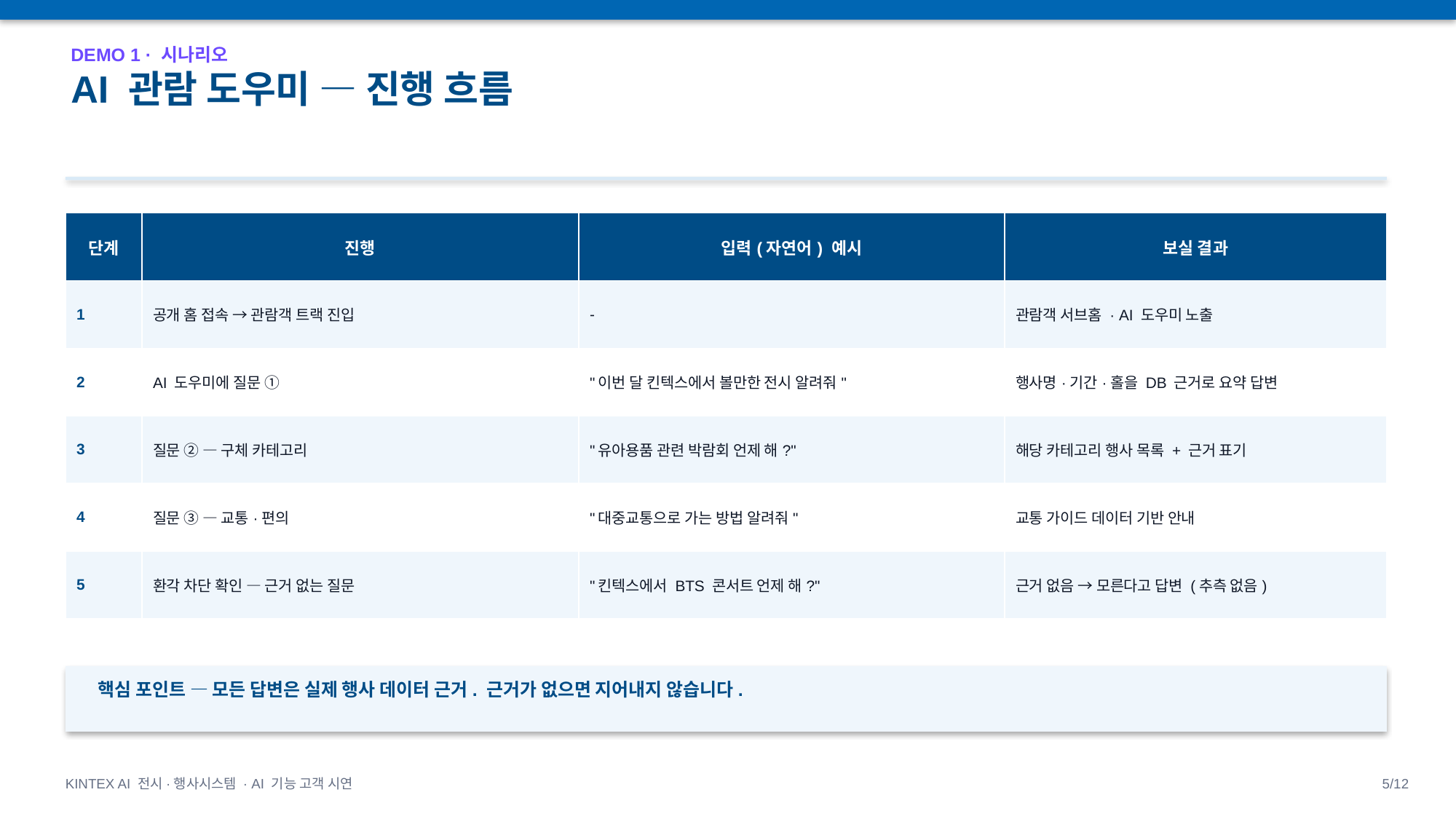

DEMO 1 · 시나리오
AI 관람 도우미 — 진행 흐름

| 단계 | 진행 | 입력(자연어) 예시 | 보실 결과 |
| --- | --- | --- | --- |
| 1 | 공개 홈 접속 → 관람객 트랙 진입 | - | 관람객 서브홈 · AI 도우미 노출 |
| 2 | AI 도우미에 질문 ① | "이번 달 킨텍스에서 볼만한 전시 알려줘" | 행사명·기간·홀을 DB 근거로 요약 답변 |
| 3 | 질문 ② — 구체 카테고리 | "유아용품 관련 박람회 언제 해?" | 해당 카테고리 행사 목록 + 근거 표기 |
| 4 | 질문 ③ — 교통·편의 | "대중교통으로 가는 방법 알려줘" | 교통 가이드 데이터 기반 안내 |
| 5 | 환각 차단 확인 — 근거 없는 질문 | "킨텍스에서 BTS 콘서트 언제 해?" | 근거 없음 → 모른다고 답변 (추측 없음) |

핵심 포인트 — 모든 답변은 실제 행사 데이터 근거. 근거가 없으면 지어내지 않습니다.
KINTEX AI 전시·행사시스템 · AI 기능 고객 시연
5/12